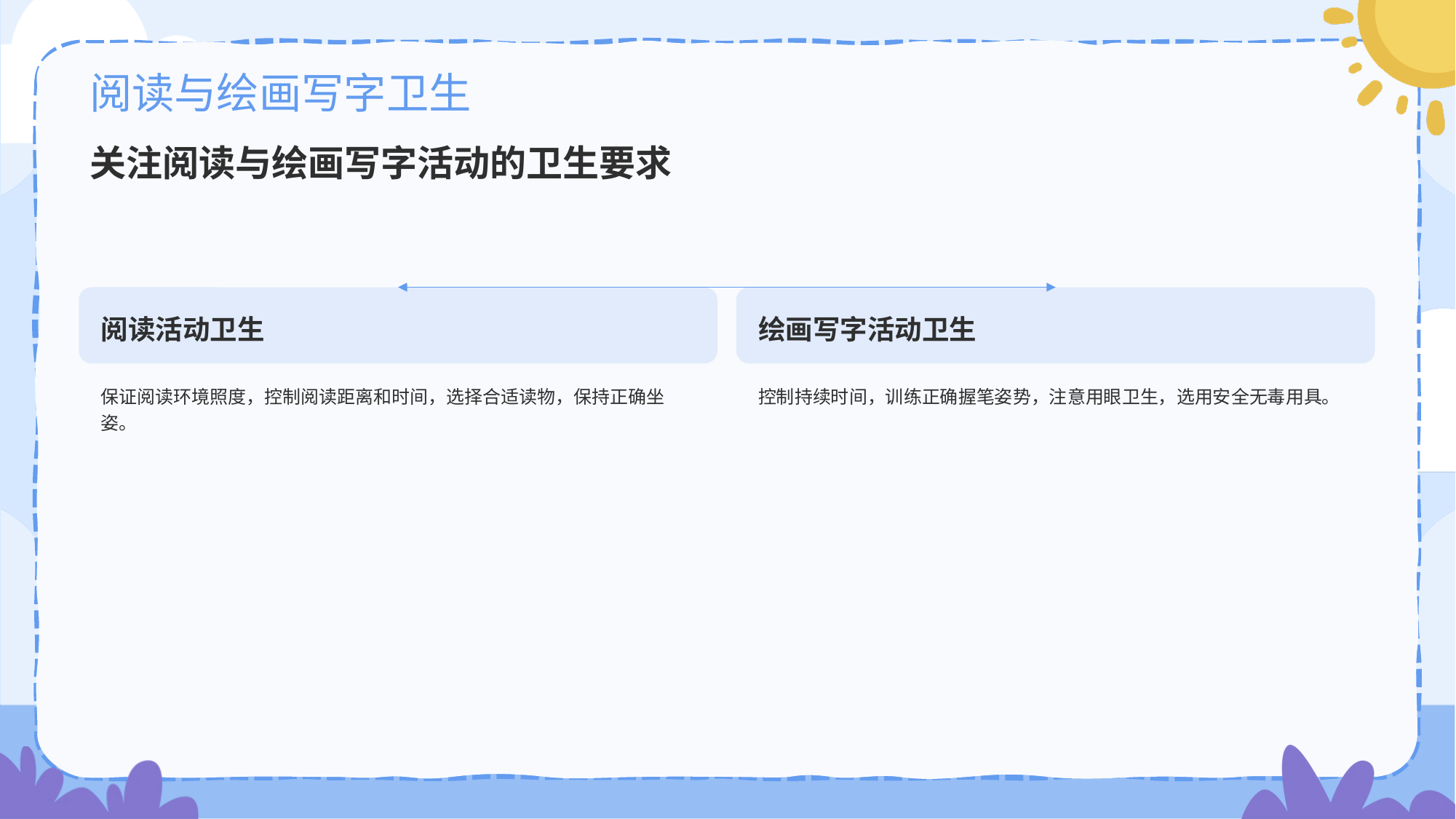

# 阅读与绘画写字卫生
关注阅读与绘画写字活动的卫生要求

阅读活动卫生
保证阅读环境照度，控制阅读距离和时间，选择合适读物，保持正确坐姿。

绘画写字活动卫生
控制持续时间，训练正确握笔姿势，注意用眼卫生，选用安全无毒用具。